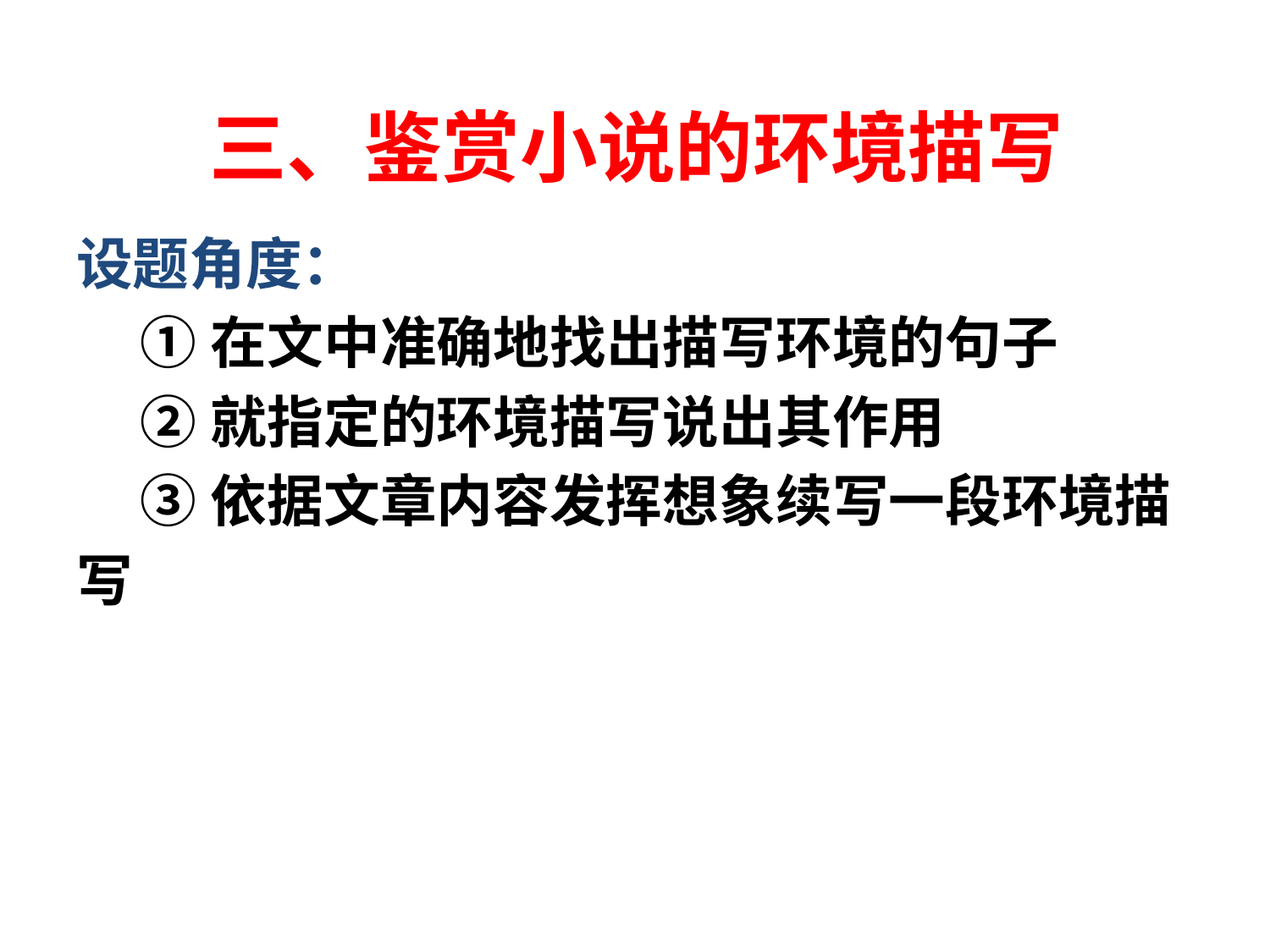

# 三、鉴赏小说的环境描写
设题角度：
     ①在文中准确地找出描写环境的句子
     ②就指定的环境描写说出其作用
     ③依据文章内容发挥想象续写一段环境描
写